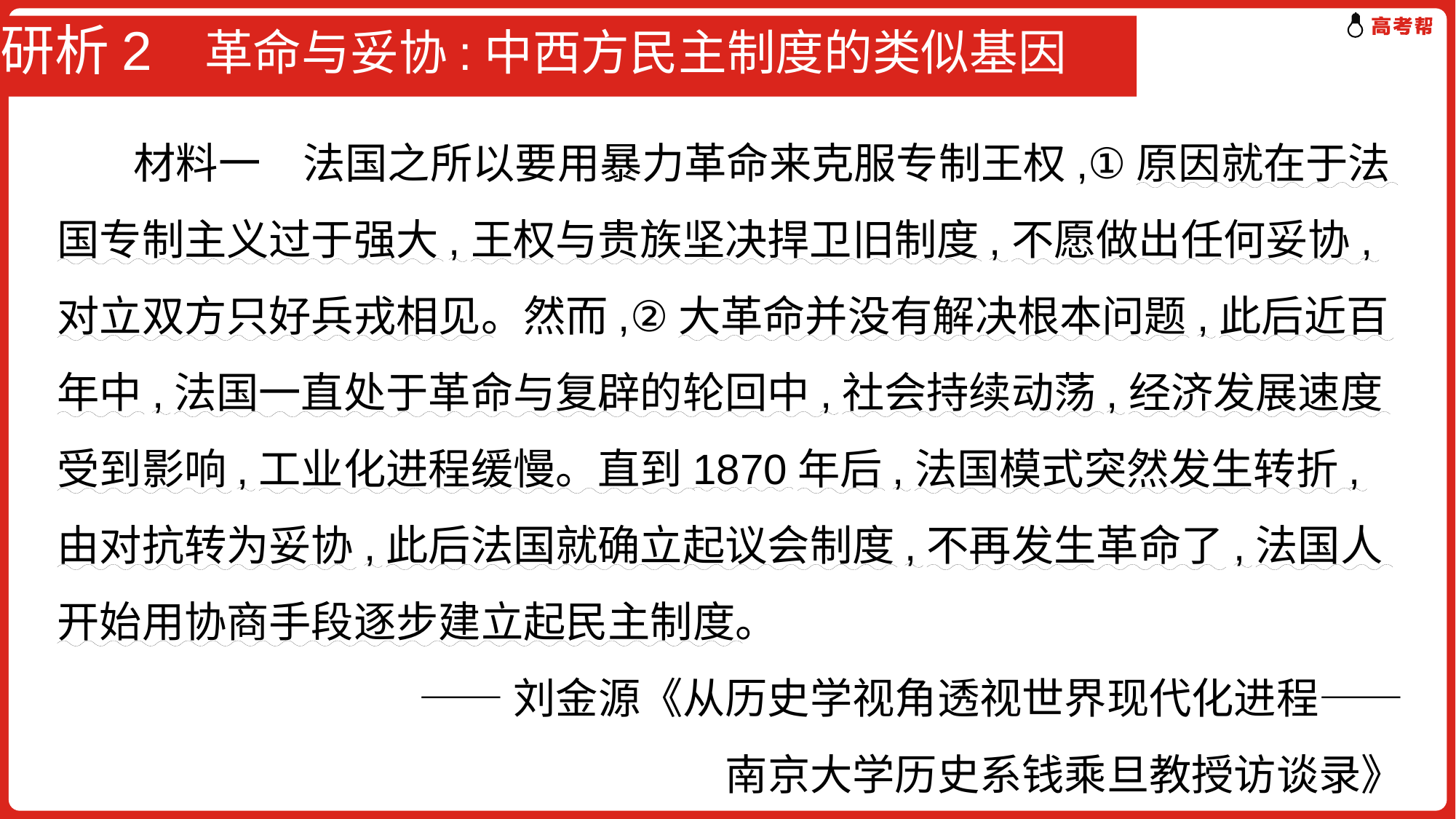

# 研析2   革命与妥协:中西方民主制度的类似基因
       材料一　法国之所以要用暴力革命来克服专制王权,①原因就在于法国专制主义过于强大,王权与贵族坚决捍卫旧制度,不愿做出任何妥协,对立双方只好兵戎相见。然而,②大革命并没有解决根本问题,此后近百年中,法国一直处于革命与复辟的轮回中,社会持续动荡,经济发展速度受到影响,工业化进程缓慢。直到1870年后,法国模式突然发生转折,由对抗转为妥协,此后法国就确立起议会制度,不再发生革命了,法国人开始用协商手段逐步建立起民主制度。
——刘金源《从历史学视角透视世界现代化进程——
南京大学历史系钱乘旦教授访谈录》